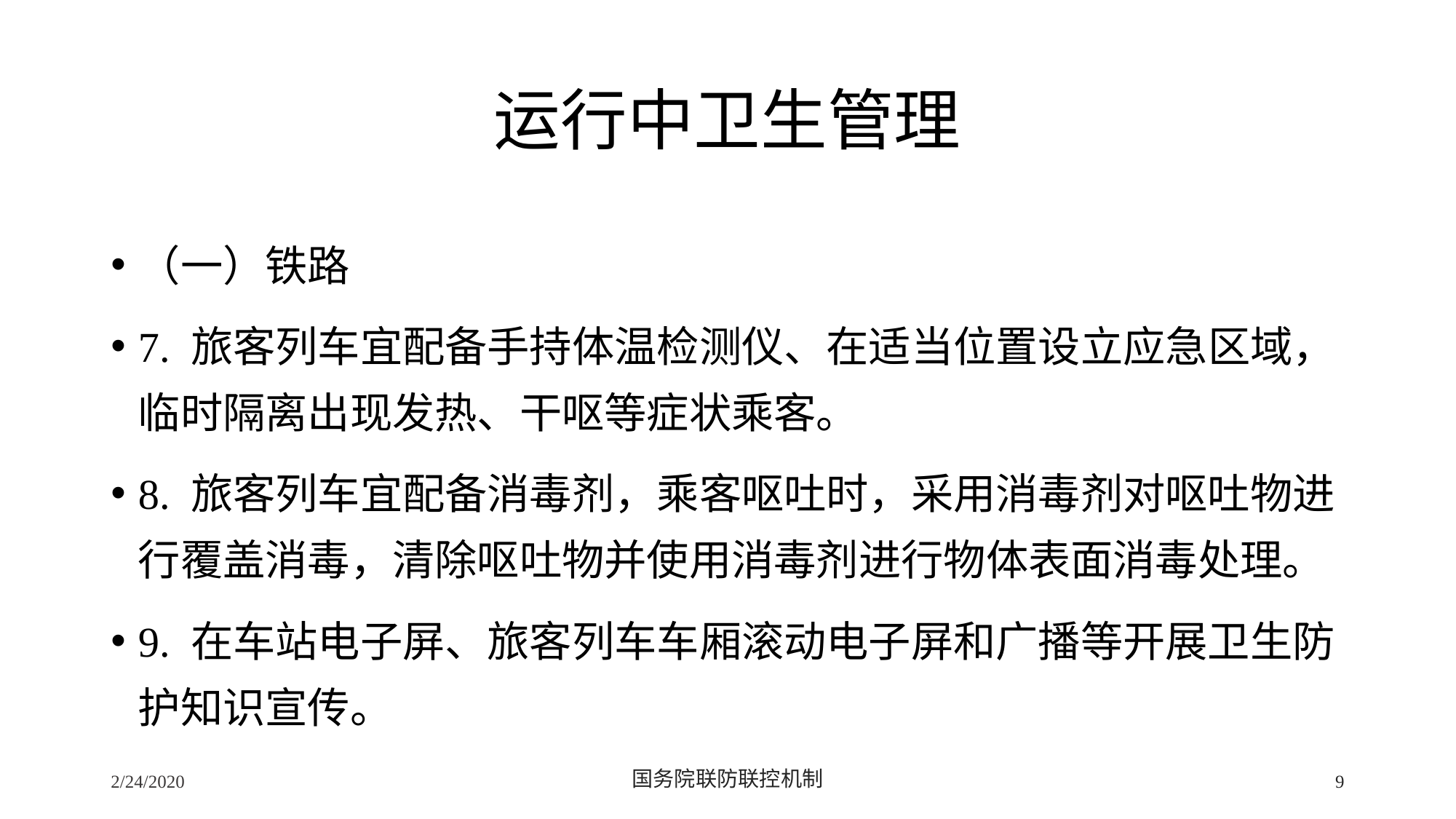

# 运行中卫生管理
（一）铁路
7. 旅客列车宜配备手持体温检测仪、在适当位置设立应急区域，临时隔离出现发热、干呕等症状乘客。
8. 旅客列车宜配备消毒剂，乘客呕吐时，采用消毒剂对呕吐物进行覆盖消毒，清除呕吐物并使用消毒剂进行物体表面消毒处理。
9. 在车站电子屏、旅客列车车厢滚动电子屏和广播等开展卫生防护知识宣传。
2/24/2020
国务院联防联控机制
9